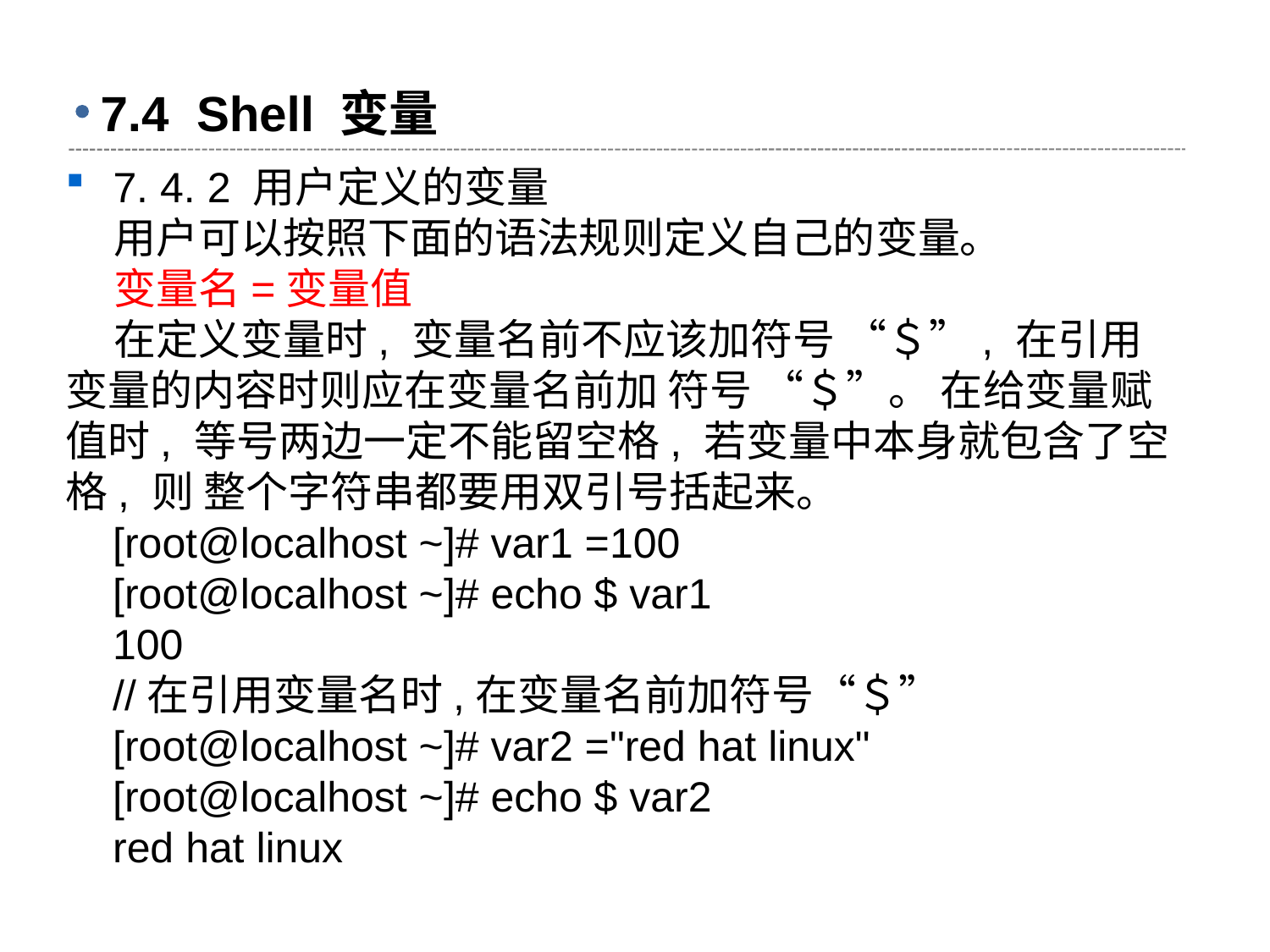

# 7.4  Shell 变量

7. 4. 2 用户定义的变量
    用户可以按照下面的语法规则定义自己的变量。
    变量名=变量值
    在定义变量时, 变量名前不应该加符号 “＄”, 在引用变量的内容时则应在变量名前加 符号 “＄”。 在给变量赋值时, 等号两边一定不能留空格, 若变量中本身就包含了空格, 则 整个字符串都要用双引号括起来。
    [root@localhost ~]# var1 =100
    [root@localhost ~]# echo $ var1
    100
    //在引用变量名时,在变量名前加符号“＄”
    [root@localhost ~]# var2 ="red hat linux"
    [root@localhost ~]# echo $ var2
    red hat linux